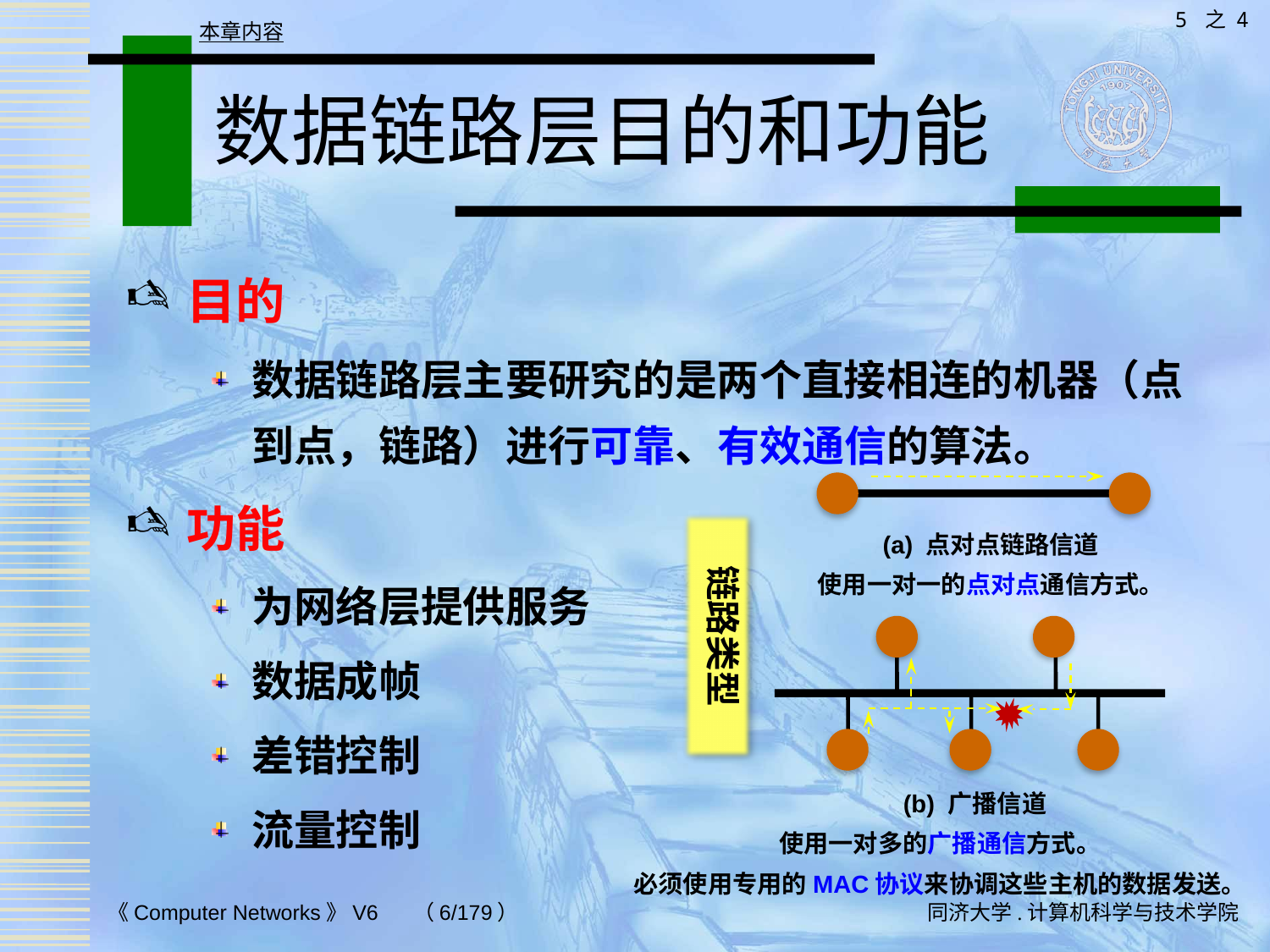

5 之 4
本章内容
# 数据链路层目的和功能
目的
数据链路层主要研究的是两个直接相连的机器（点到点，链路）进行可靠、有效通信的算法。
功能
为网络层提供服务
数据成帧
差错控制
流量控制

链路类型
(a) 点对点链路信道
使用一对一的点对点通信方式。

          (b) 广播信道
使用一对多的广播通信方式。
必须使用专用的MAC协议来协调这些主机的数据发送。